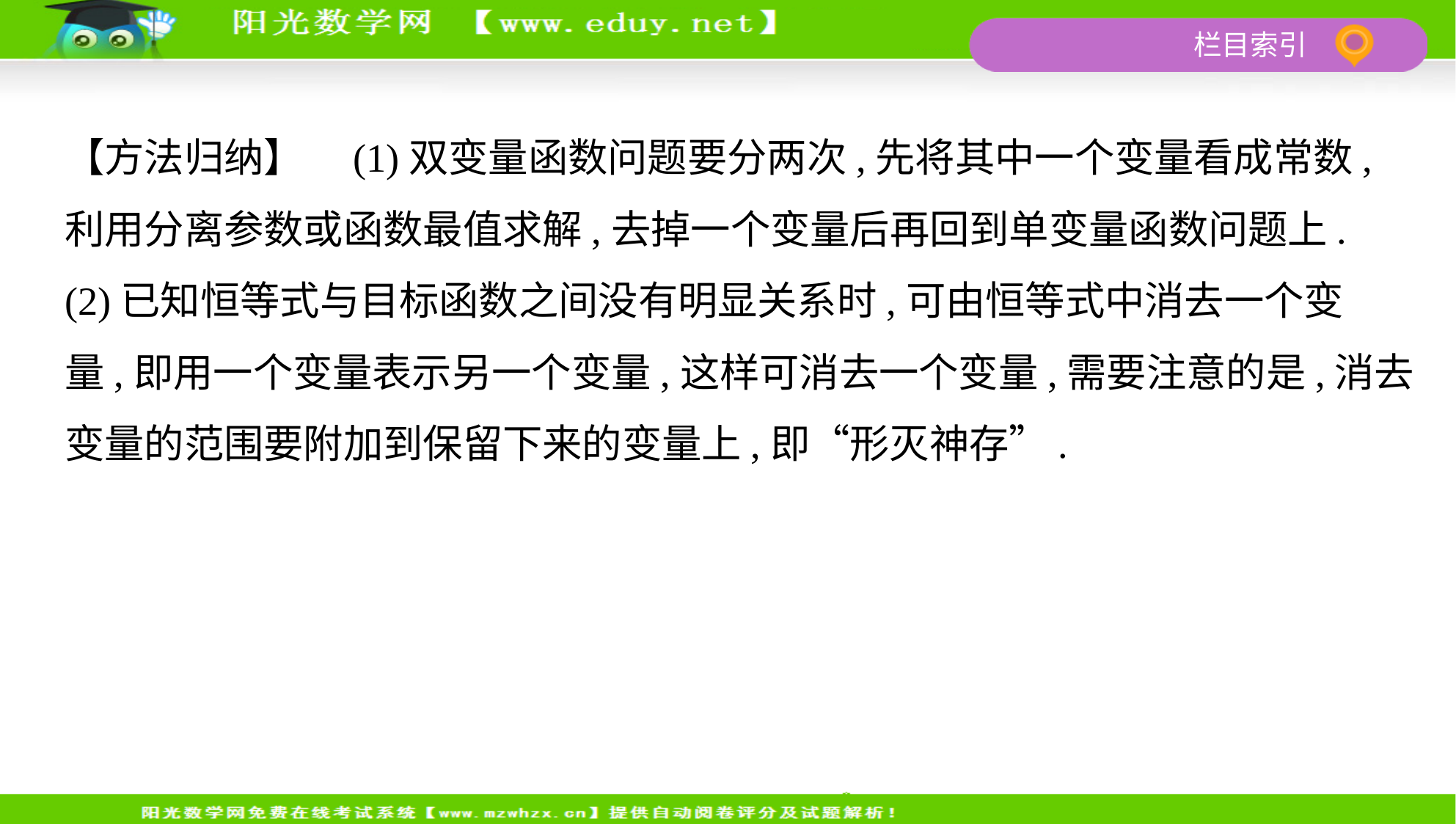

【方法归纳】　(1)双变量函数问题要分两次,先将其中一个变量看成常数,
利用分离参数或函数最值求解,去掉一个变量后再回到单变量函数问题上.
(2)已知恒等式与目标函数之间没有明显关系时,可由恒等式中消去一个变
量,即用一个变量表示另一个变量,这样可消去一个变量,需要注意的是,消去
变量的范围要附加到保留下来的变量上,即“形灭神存”.